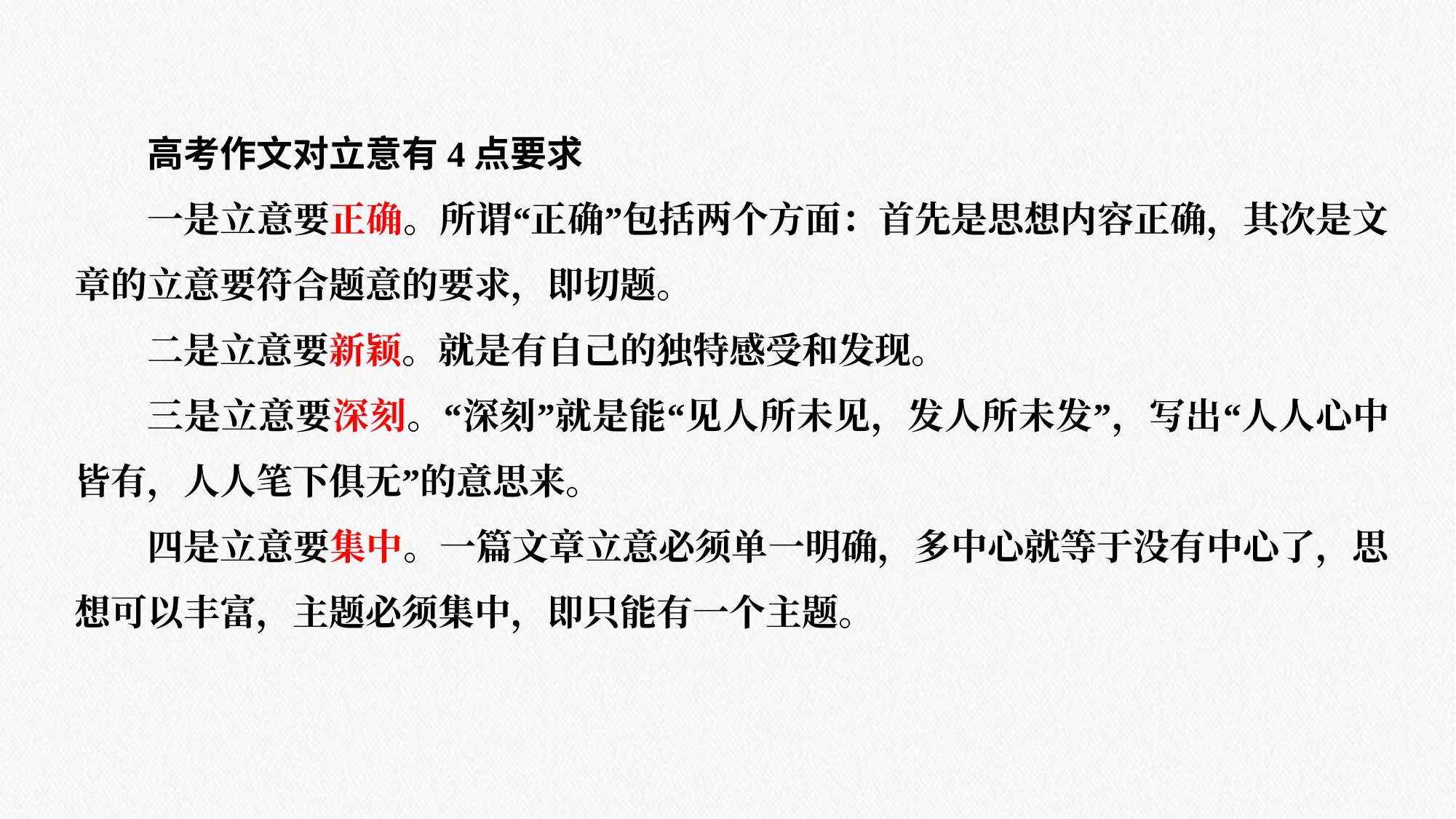

高考作文对立意有4点要求
一是立意要正确。所谓“正确”包括两个方面：首先是思想内容正确，其次是文章的立意要符合题意的要求，即切题。
二是立意要新颖。就是有自己的独特感受和发现。
三是立意要深刻。“深刻”就是能“见人所未见，发人所未发”，写出“人人心中皆有，人人笔下俱无”的意思来。
四是立意要集中。一篇文章立意必须单一明确，多中心就等于没有中心了，思想可以丰富，主题必须集中，即只能有一个主题。